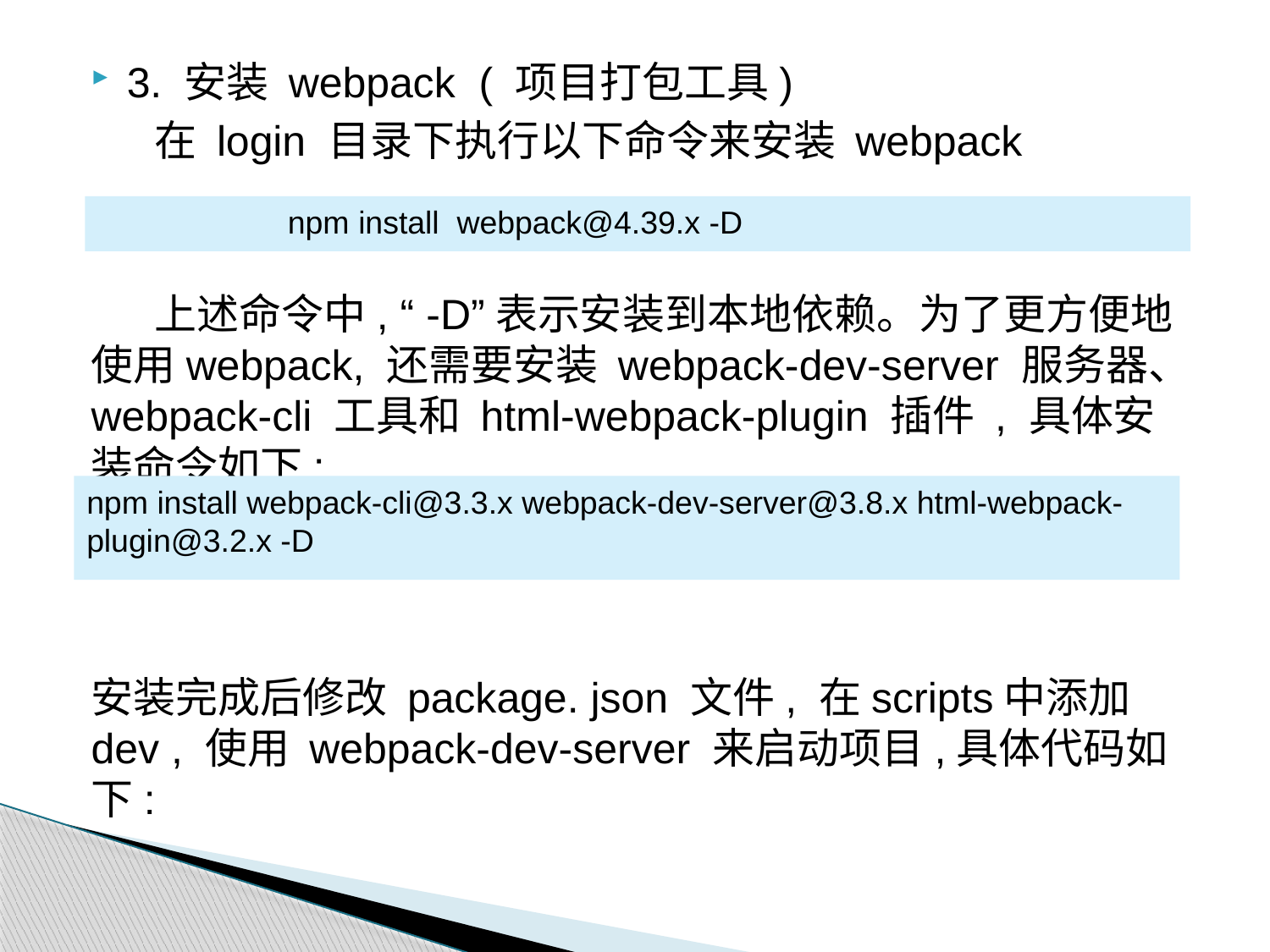

3. 安装 webpack  ( 项目打包工具)
在 login 目录下执行以下命令来安装 webpack

上述命令中, “ -D”表示安装到本地依赖。为了更方便地使用webpack, 还需要安装 webpack-dev-server 服务器、webpack-cli 工具和 html-webpack-plugin 插件 , 具体安装命令如下:

安装完成后修改 package. json 文件, 在scripts中添加 dev , 使用 webpack-dev-server 来启动项目,具体代码如下:
npm install  webpack@4.39.x -D
npm install webpack-cli@3.3.x webpack-dev-server@3.8.x html-webpack-plugin@3.2.x -D